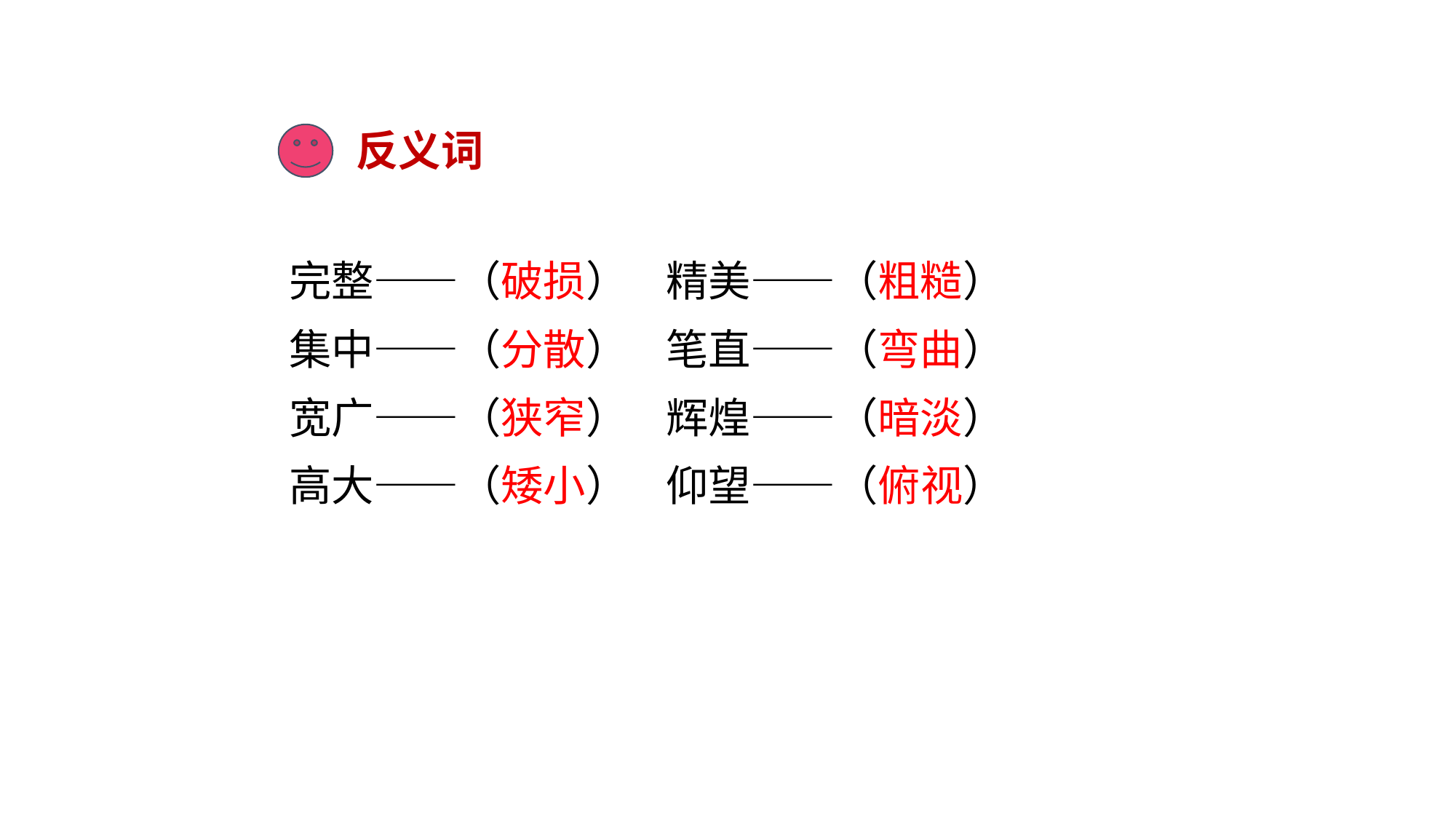

反义词

完整——（破损）    精美——（粗糙）
集中——（分散）    笔直——（弯曲）
宽广——（狭窄）    辉煌——（暗淡）
高大——（矮小）    仰望——（俯视）